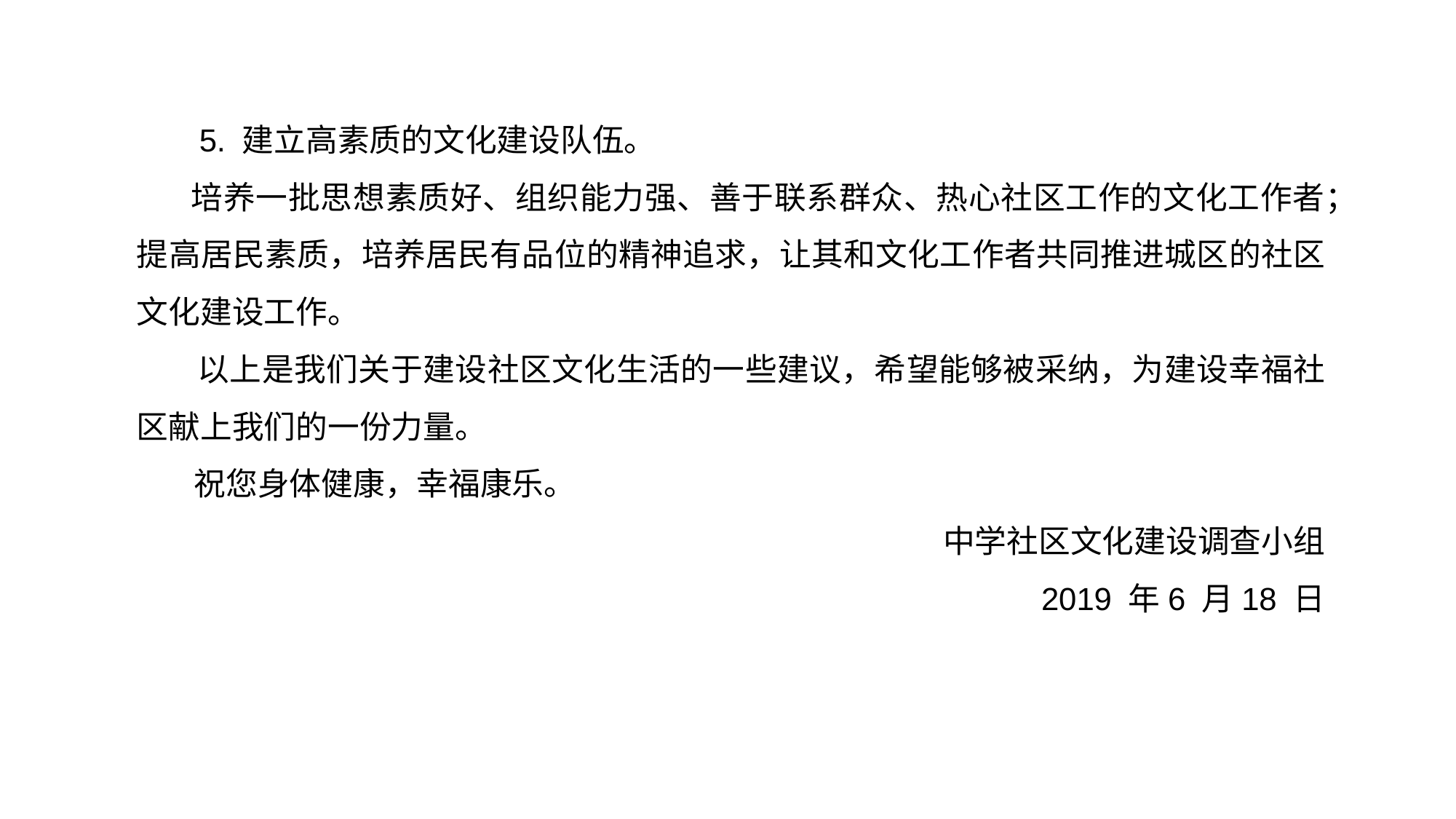

5. 建立高素质的文化建设队伍。
      培养一批思想素质好、组织能力强、善于联系群众、热心社区工作的文化工作者；提高居民素质，培养居民有品位的精神追求，让其和文化工作者共同推进城区的社区文化建设工作。
       以上是我们关于建设社区文化生活的一些建议，希望能够被采纳，为建设幸福社区献上我们的一份力量。
       祝您身体健康，幸福康乐。
中学社区文化建设调查小组
2019 年6 月18 日